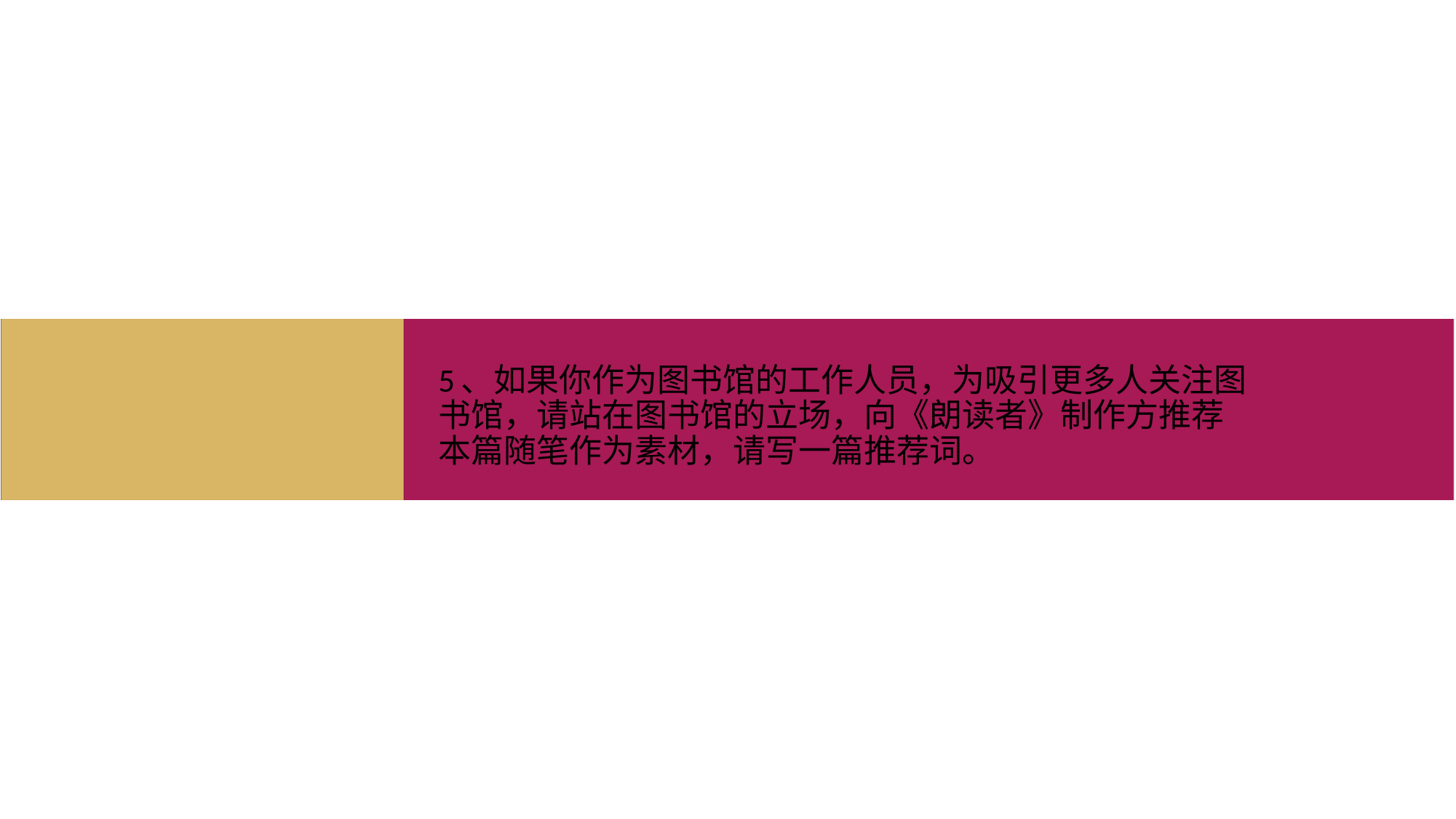

# 5、如果你作为图书馆的工作人员，为吸引更多人关注图书馆，请站在图书馆的立场，向《朗读者》制作方推荐本篇随笔作为素材，请写一篇推荐词。